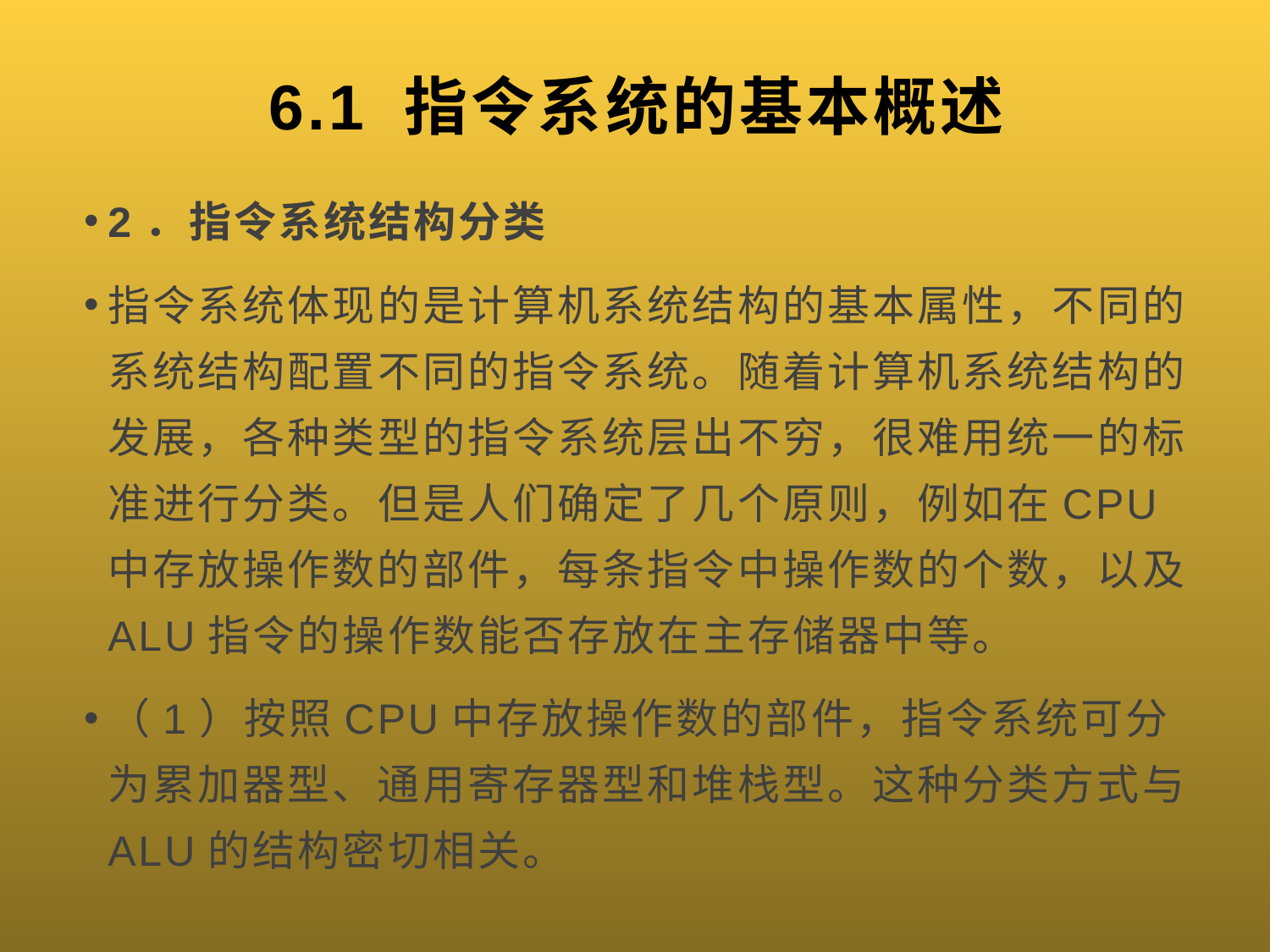

# 6.1 指令系统的基本概述
2．指令系统结构分类
指令系统体现的是计算机系统结构的基本属性，不同的系统结构配置不同的指令系统。随着计算机系统结构的发展，各种类型的指令系统层出不穷，很难用统一的标准进行分类。但是人们确定了几个原则，例如在CPU中存放操作数的部件，每条指令中操作数的个数，以及ALU指令的操作数能否存放在主存储器中等。
（1）按照CPU中存放操作数的部件，指令系统可分为累加器型、通用寄存器型和堆栈型。这种分类方式与ALU的结构密切相关。